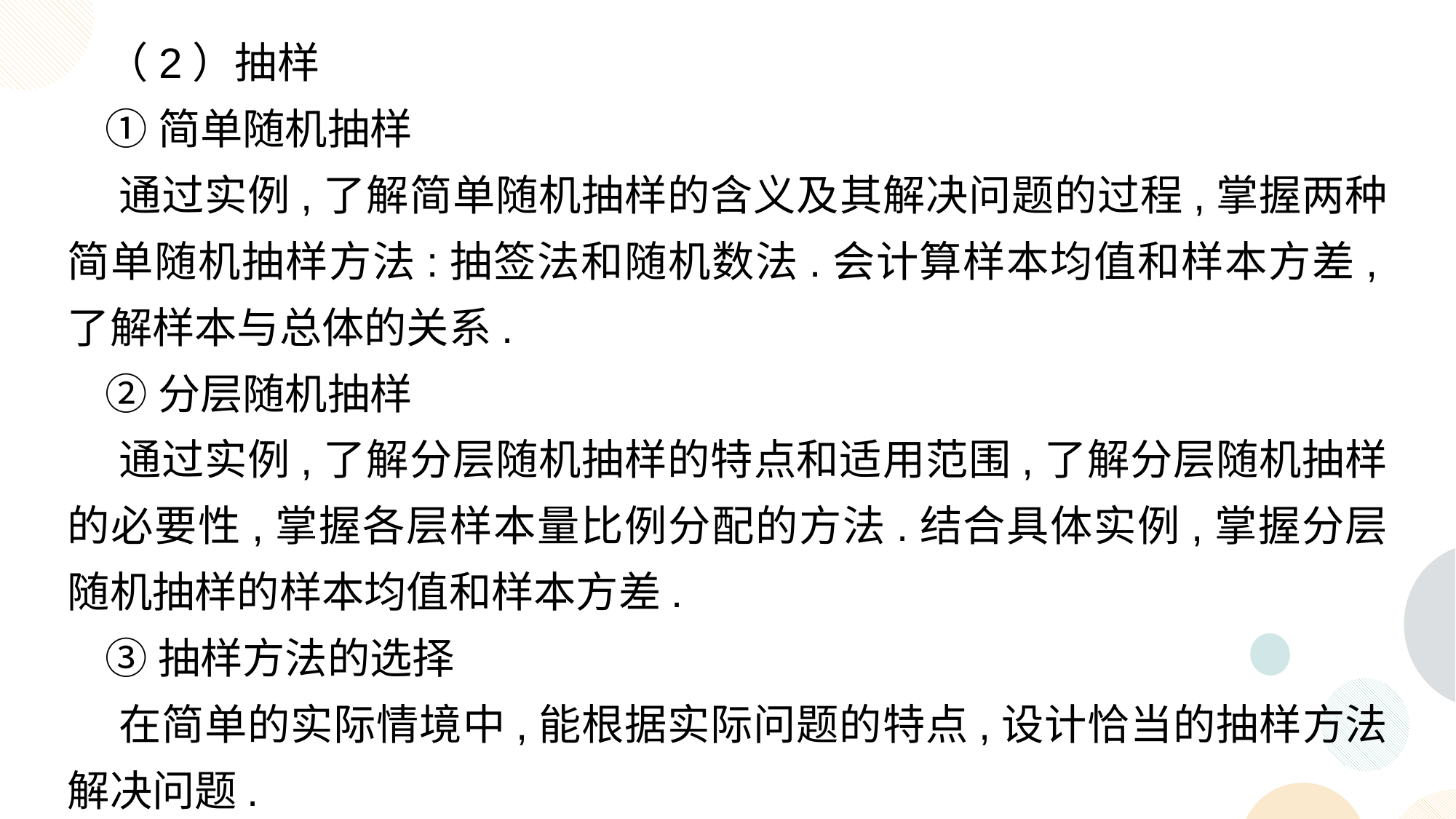

（2）抽样
    ①简单随机抽样
    通过实例,了解简单随机抽样的含义及其解决问题的过程,掌握两种简单随机抽样方法:抽签法和随机数法.会计算样本均值和样本方差,了解样本与总体的关系.
    ②分层随机抽样
    通过实例,了解分层随机抽样的特点和适用范围,了解分层随机抽样的必要性,掌握各层样本量比例分配的方法.结合具体实例,掌握分层随机抽样的样本均值和样本方差.
    ③抽样方法的选择
    在简单的实际情境中,能根据实际问题的特点,设计恰当的抽样方法解决问题.